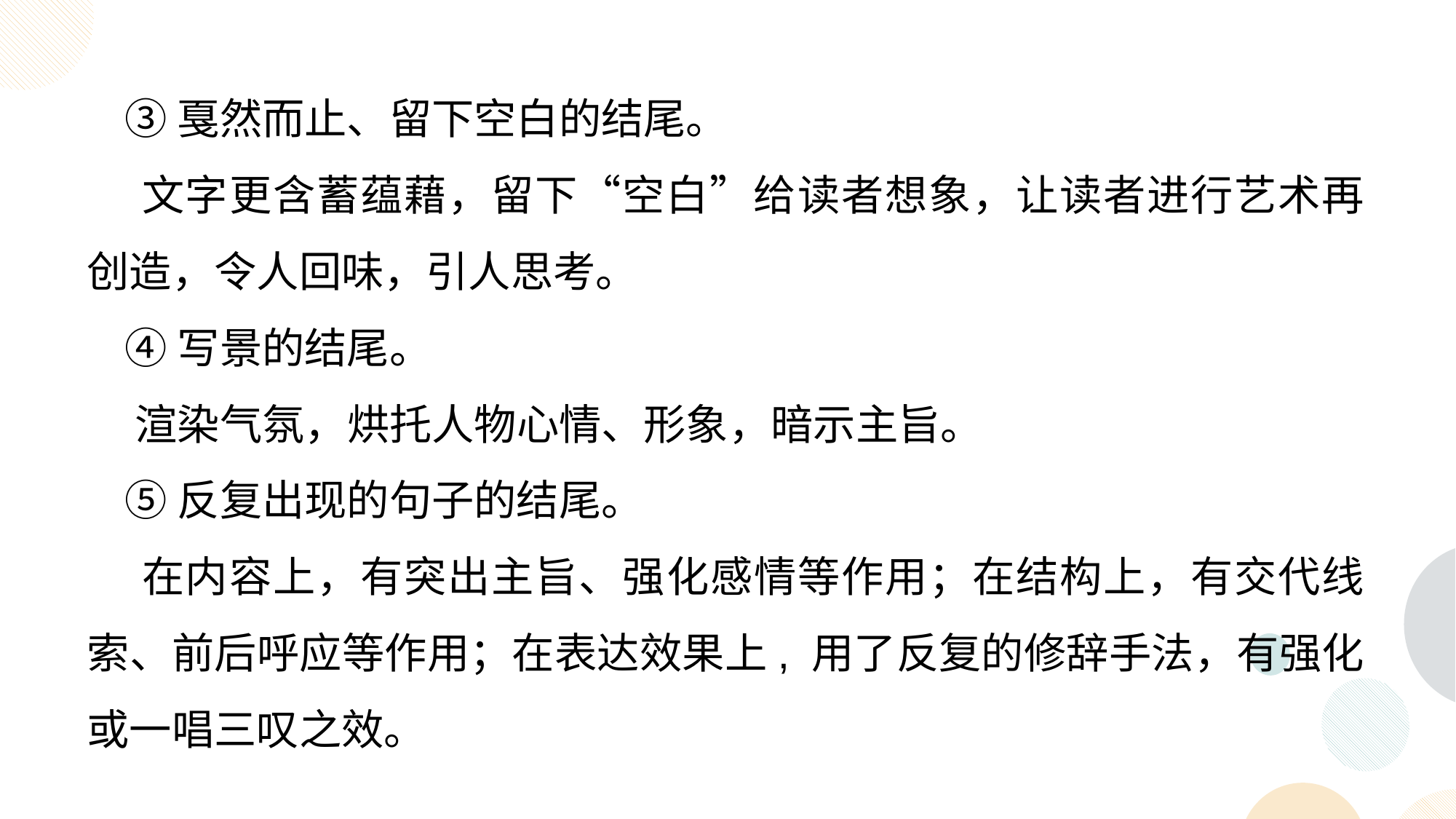

③戛然而止、留下空白的结尾。
    文字更含蓄蕴藉，留下“空白”给读者想象，让读者进行艺术再创造，令人回味，引人思考。
    ④写景的结尾。
    渲染气氛，烘托人物心情、形象，暗示主旨。
    ⑤反复出现的句子的结尾。
    在内容上，有突出主旨、强化感情等作用；在结构上，有交代线索、前后呼应等作用；在表达效果上, 用了反复的修辞手法，有强化或一唱三叹之效。